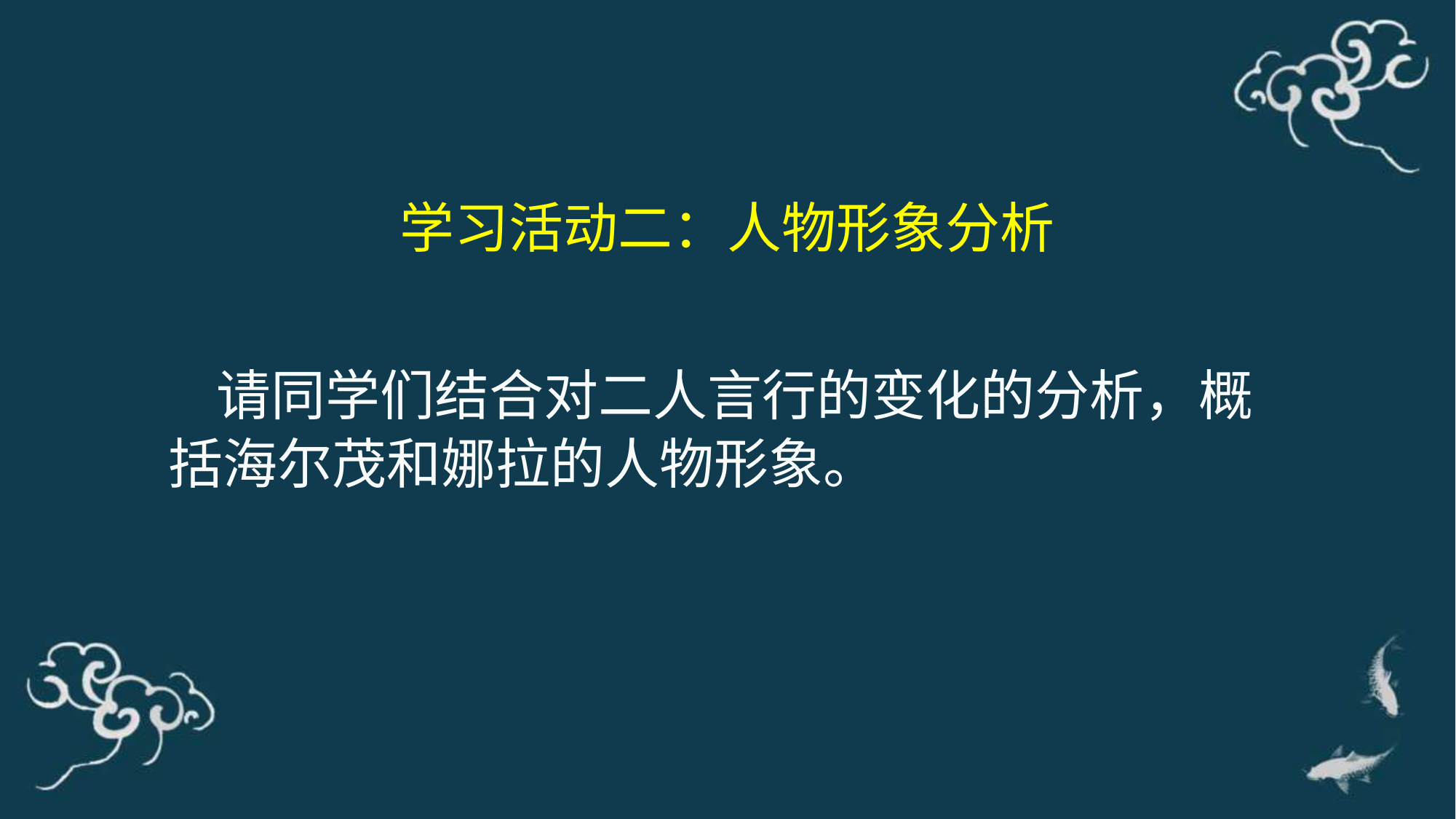

学习活动二：人物形象分析
    请同学们结合对二人言行的变化的分析，概括海尔茂和娜拉的人物形象。